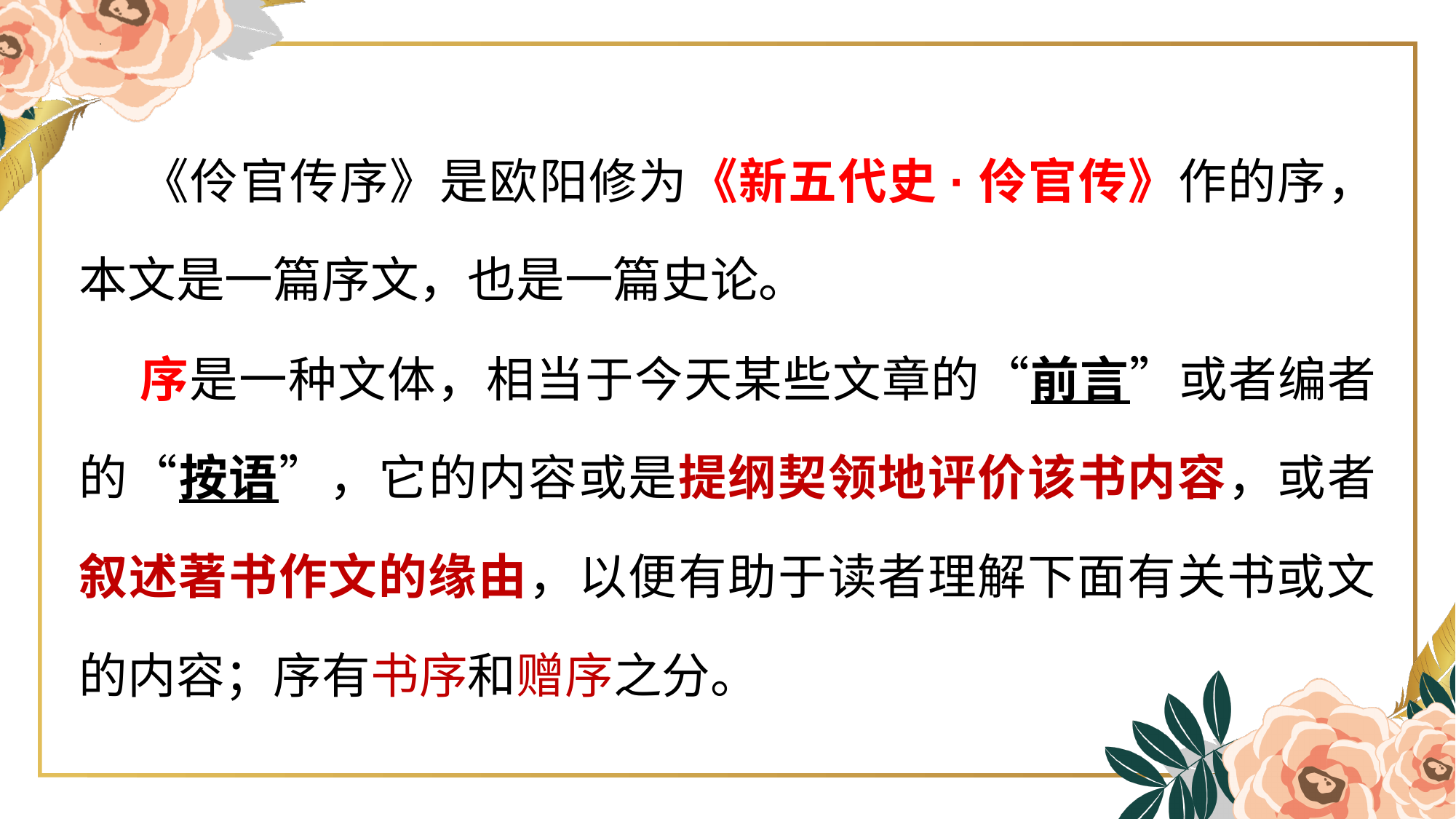

《伶官传序》是欧阳修为《新五代史·伶官传》作的序，本文是一篇序文，也是一篇史论。
    序是一种文体，相当于今天某些文章的“前言”或者编者的“按语”，它的内容或是提纲契领地评价该书内容，或者叙述著书作文的缘由，以便有助于读者理解下面有关书或文的内容；序有书序和赠序之分。